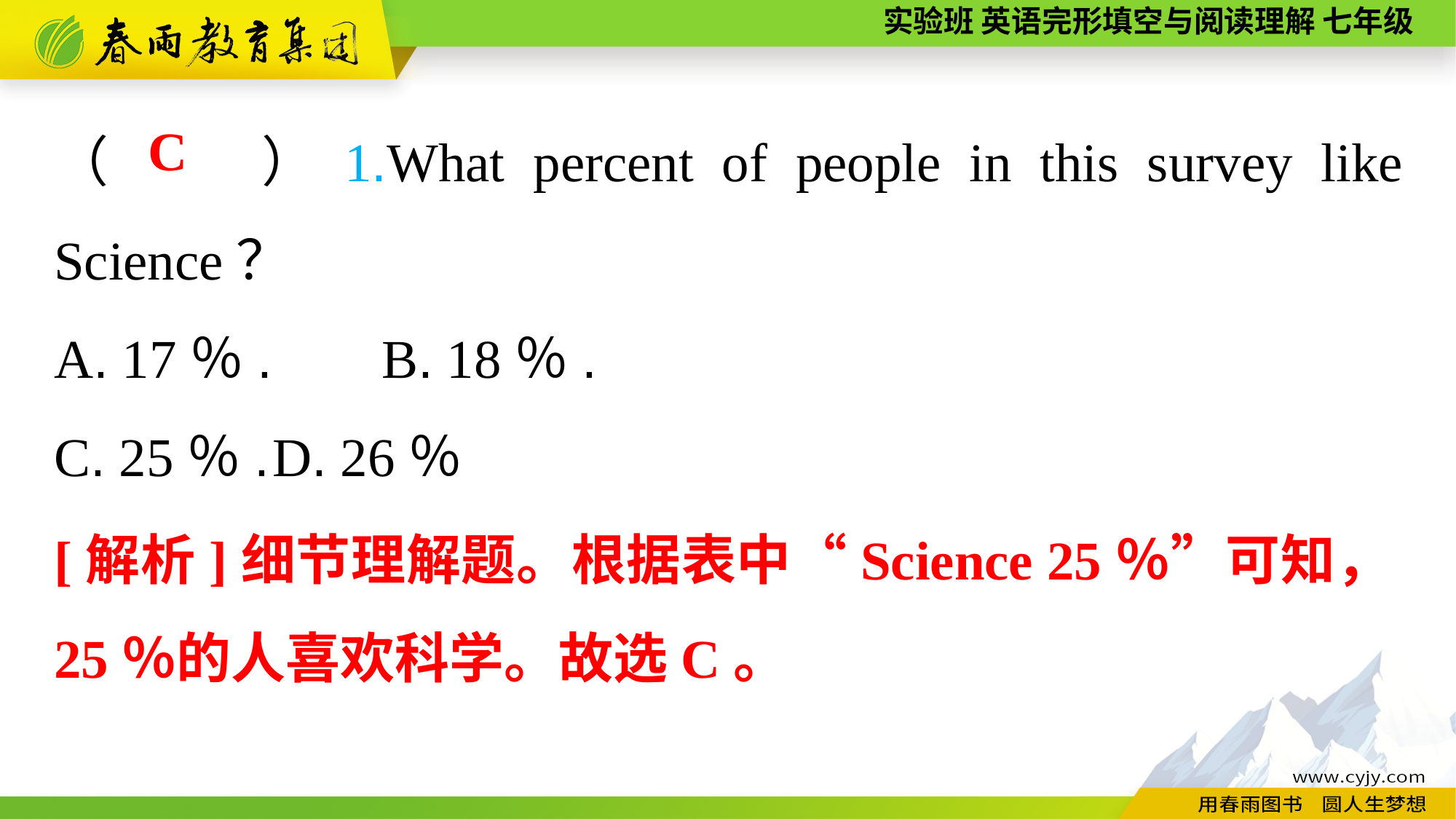

（　　）1.What percent of people in this survey like Science？
A. 17％.	B. 18％.
C. 25％.	D. 26％
C
[解析]细节理解题。根据表中“Science 25％”可知，25％的人喜欢科学。故选C。